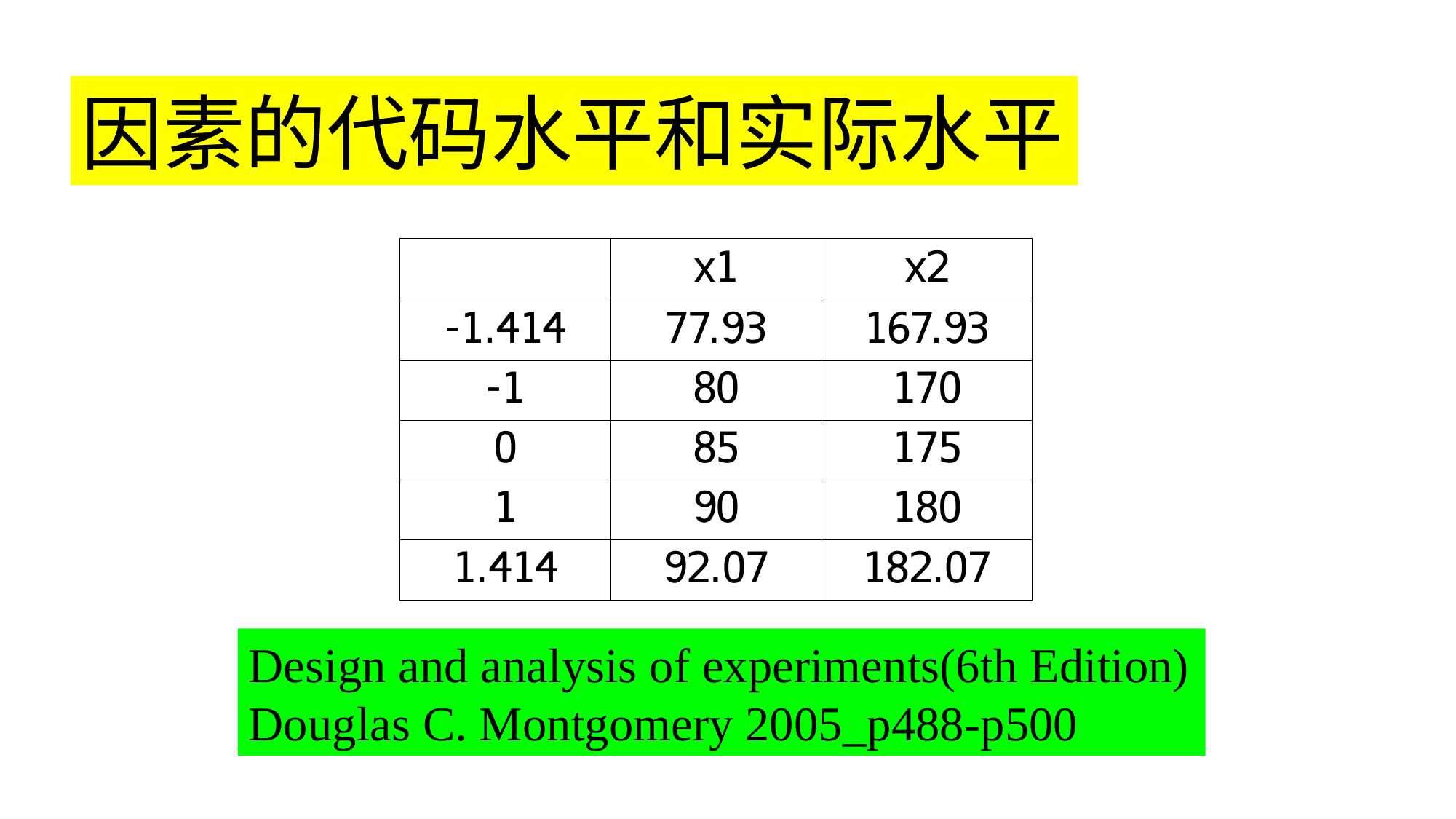

因素的代码水平和实际水平
|  | x1 | x2 |
| --- | --- | --- |
| -1.414 | 77.93 | 167.93 |
| -1 | 80 | 170 |
| 0 | 85 | 175 |
| 1 | 90 | 180 |
| 1.414 | 92.07 | 182.07 |
Design and analysis of experiments(6th Edition)
Douglas C. Montgomery 2005_p488-p500